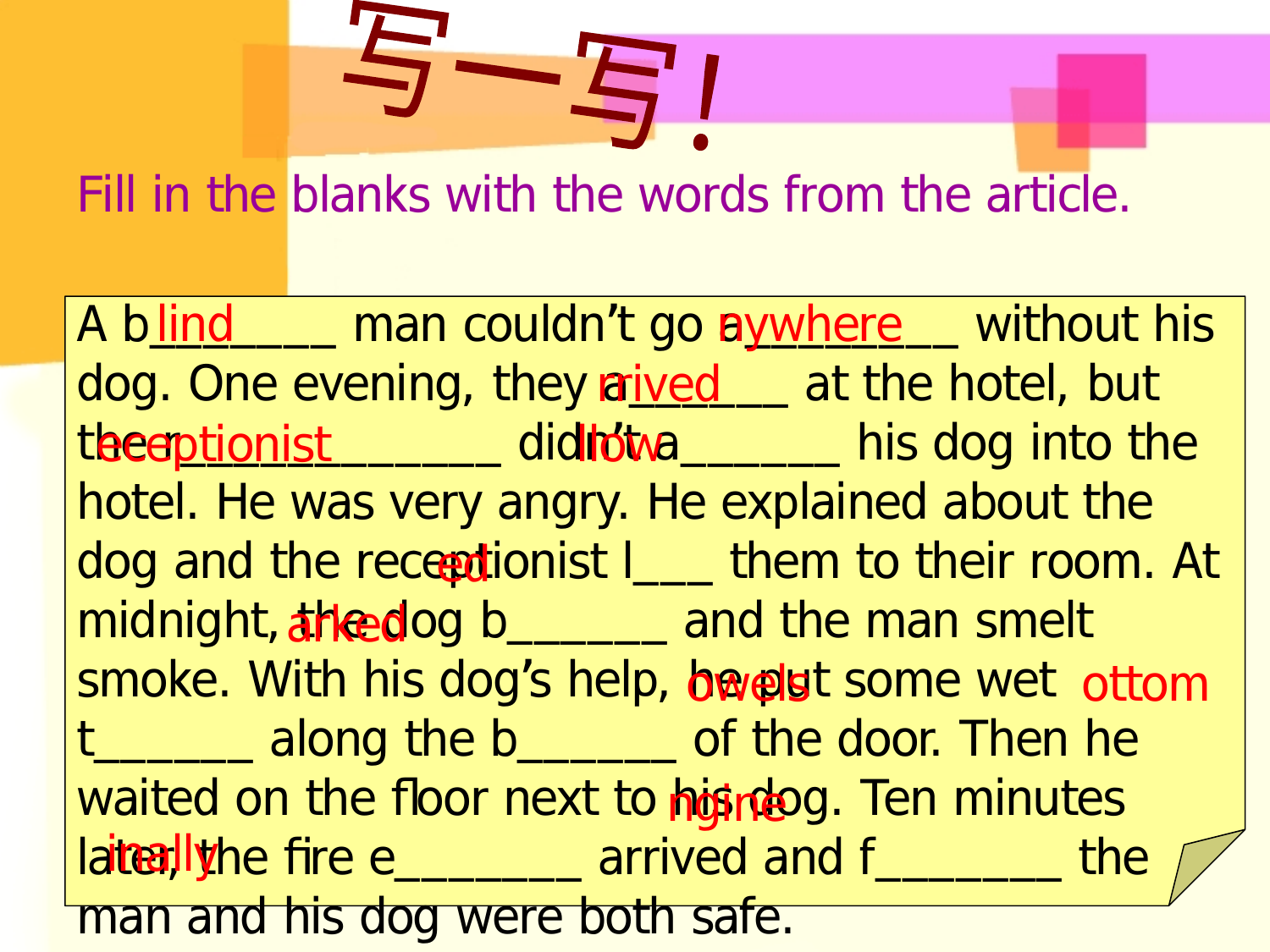

写一写！
Fill in the blanks with the words from the article.
A b_______ man couldn’t go a________ without his dog. One evening, they a______ at the hotel, but the r____________ didn’t a______ his dog into the hotel. He was very angry. He explained about the dog and the receptionist l___ them to their room. At midnight, the dog b______ and the man smelt smoke. With his dog’s help, he put some wet t______ along the b______ of the door. Then he waited on the floor next to his dog. Ten minutes later, the fire e_______ arrived and f_______ the man and his dog were both safe.

lind
nywhere
rrived
eceptionist
llow
ed
arked
owels
ottom
ngine
inally